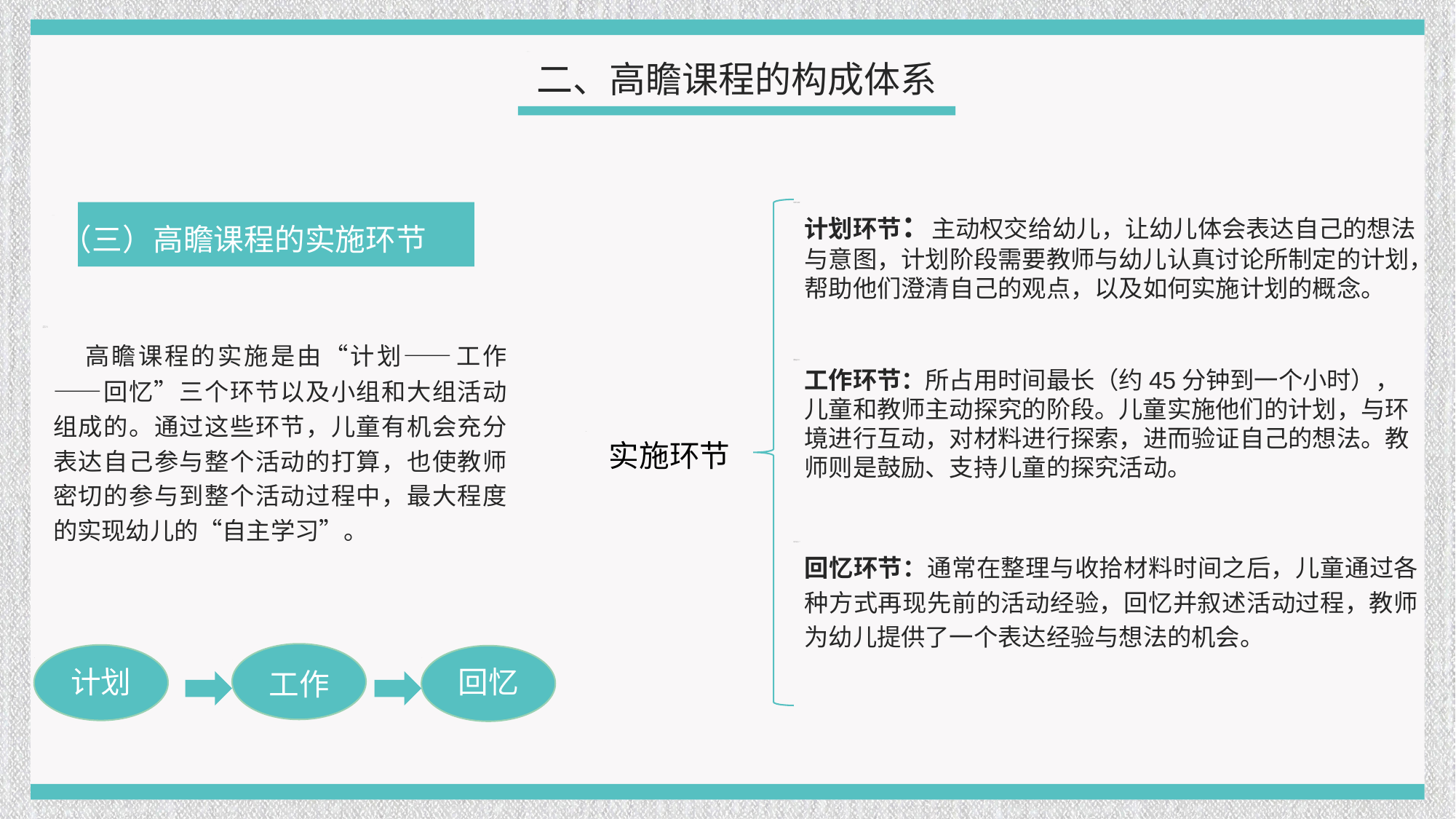

二、高瞻课程的构成体系

计划环节：主动权交给幼儿，让幼儿体会表达自己的想法与意图，计划阶段需要教师与幼儿认真讨论所制定的计划，帮助他们澄清自己的观点，以及如何实施计划的概念。

（三）高瞻课程的实施环节
   高瞻课程的实施是由“计划——工作——回忆”三个环节以及小组和大组活动组成的。通过这些环节，儿童有机会充分表达自己参与整个活动的打算，也使教师密切的参与到整个活动过程中，最大程度的实现幼儿的“自主学习”。
工作环节：所占用时间最长（约45分钟到一个小时），儿童和教师主动探究的阶段。儿童实施他们的计划，与环境进行互动，对材料进行探索，进而验证自己的想法。教师则是鼓励、支持儿童的探究活动。
实施环节
回忆环节：通常在整理与收拾材料时间之后，儿童通过各种方式再现先前的活动经验，回忆并叙述活动过程，教师为幼儿提供了一个表达经验与想法的机会。

计划
回忆
工作